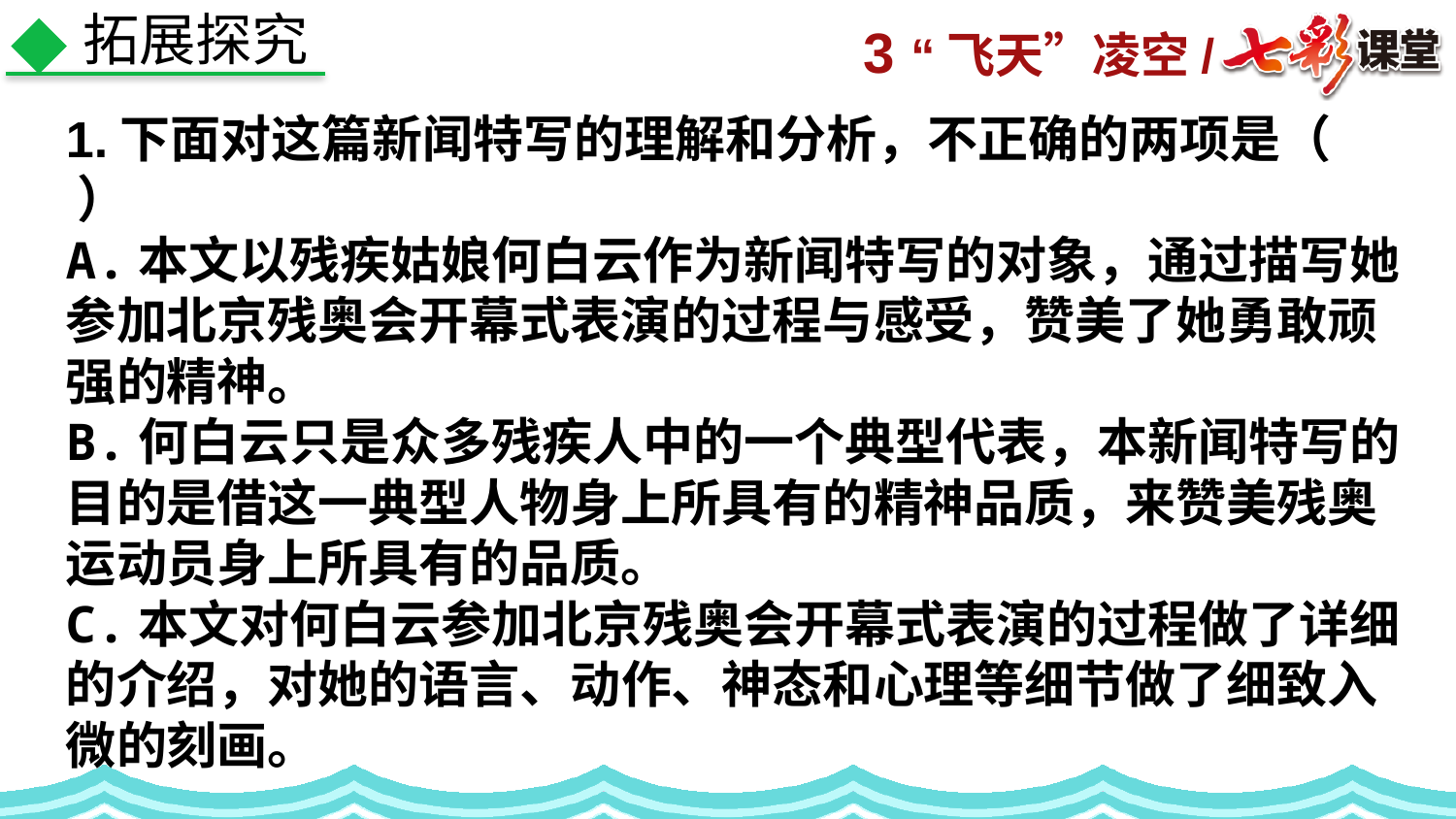

拓展探究

1.下面对这篇新闻特写的理解和分析，不正确的两项是（    ）
A.本文以残疾姑娘何白云作为新闻特写的对象，通过描写她参加北京残奥会开幕式表演的过程与感受，赞美了她勇敢顽强的精神。
B.何白云只是众多残疾人中的一个典型代表，本新闻特写的目的是借这一典型人物身上所具有的精神品质，来赞美残奥运动员身上所具有的品质。
C.本文对何白云参加北京残奥会开幕式表演的过程做了详细的介绍，对她的语言、动作、神态和心理等细节做了细致入微的刻画。